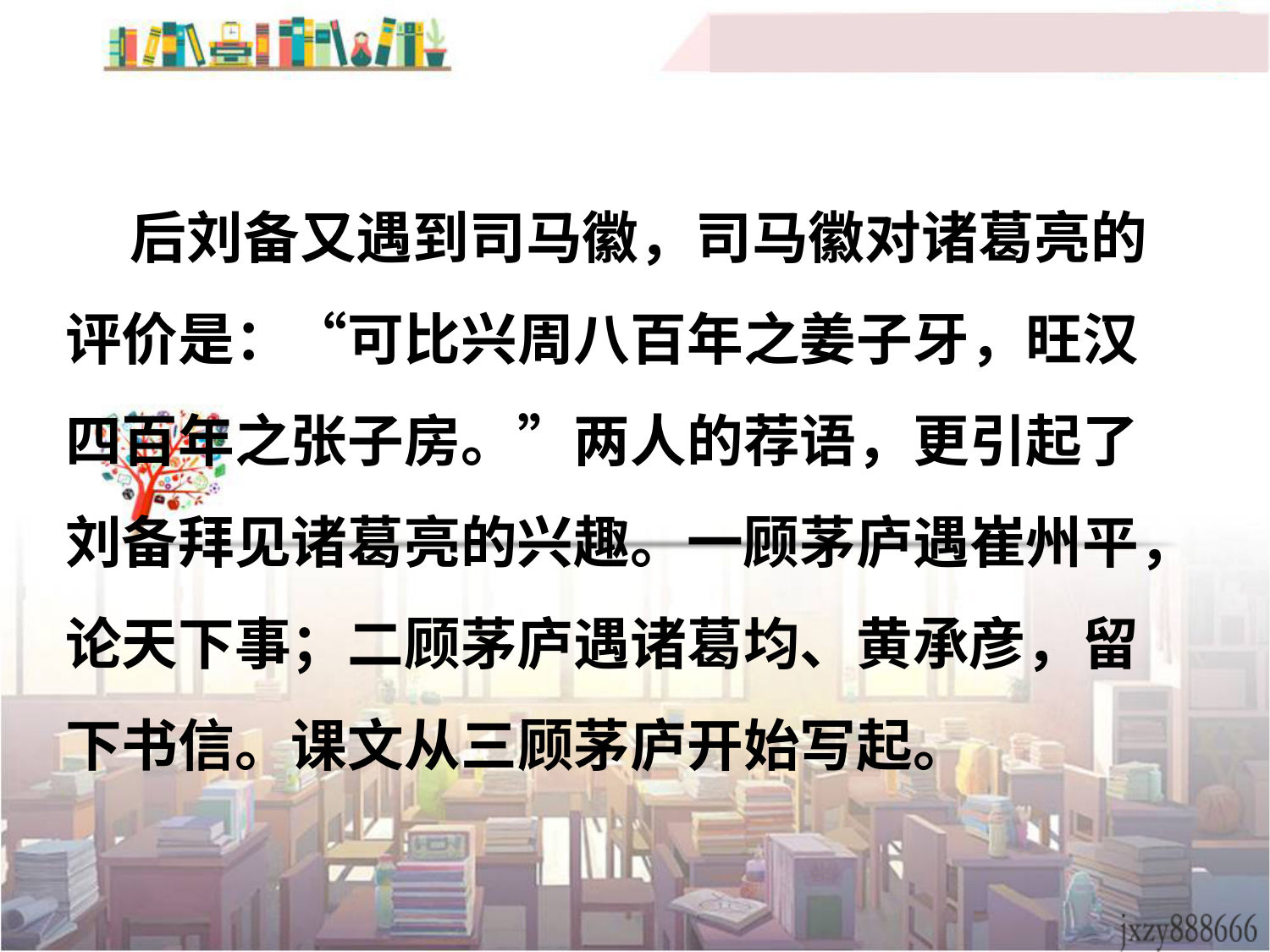

后刘备又遇到司马徽，司马徽对诸葛亮的评价是：“可比兴周八百年之姜子牙，旺汉四百年之张子房。”两人的荐语，更引起了刘备拜见诸葛亮的兴趣。一顾茅庐遇崔州平，论天下事；二顾茅庐遇诸葛均、黄承彦，留下书信。课文从三顾茅庐开始写起。